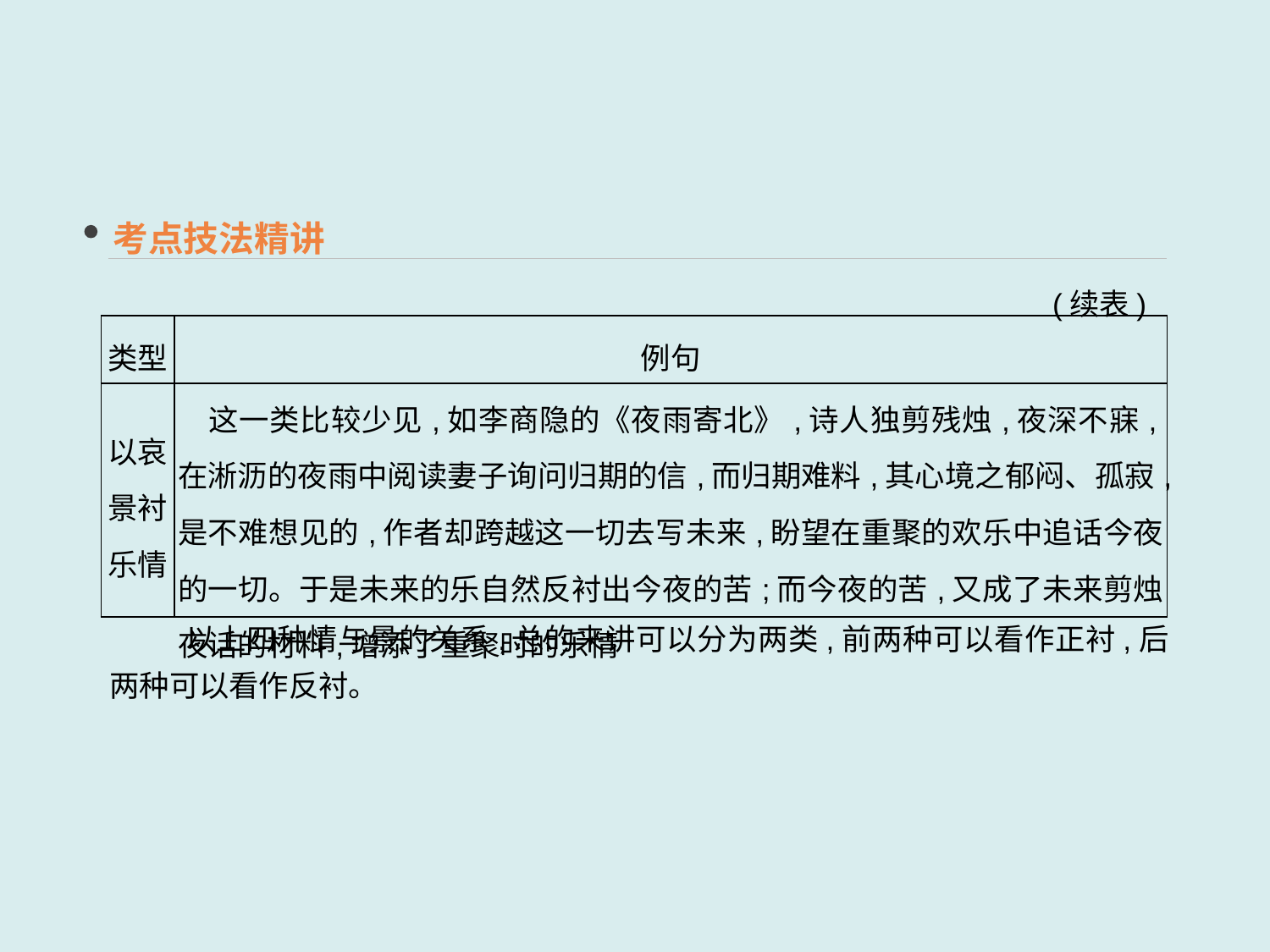

考点技法精讲

 (续表)
| 类型 | 例句 |
| --- | --- |
| 以哀 景衬 乐情 | 这一类比较少见,如李商隐的《夜雨寄北》,诗人独剪残烛,夜深不寐,在淅沥的夜雨中阅读妻子询问归期的信,而归期难料,其心境之郁闷、孤寂,是不难想见的,作者却跨越这一切去写未来,盼望在重聚的欢乐中追话今夜的一切。于是未来的乐自然反衬出今夜的苦;而今夜的苦,又成了未来剪烛夜话的材料,增添了重聚时的乐情 |

 　　以上四种情与景的关系,总的来讲可以分为两类,前两种可以看作正衬,后两种可以看作反衬。